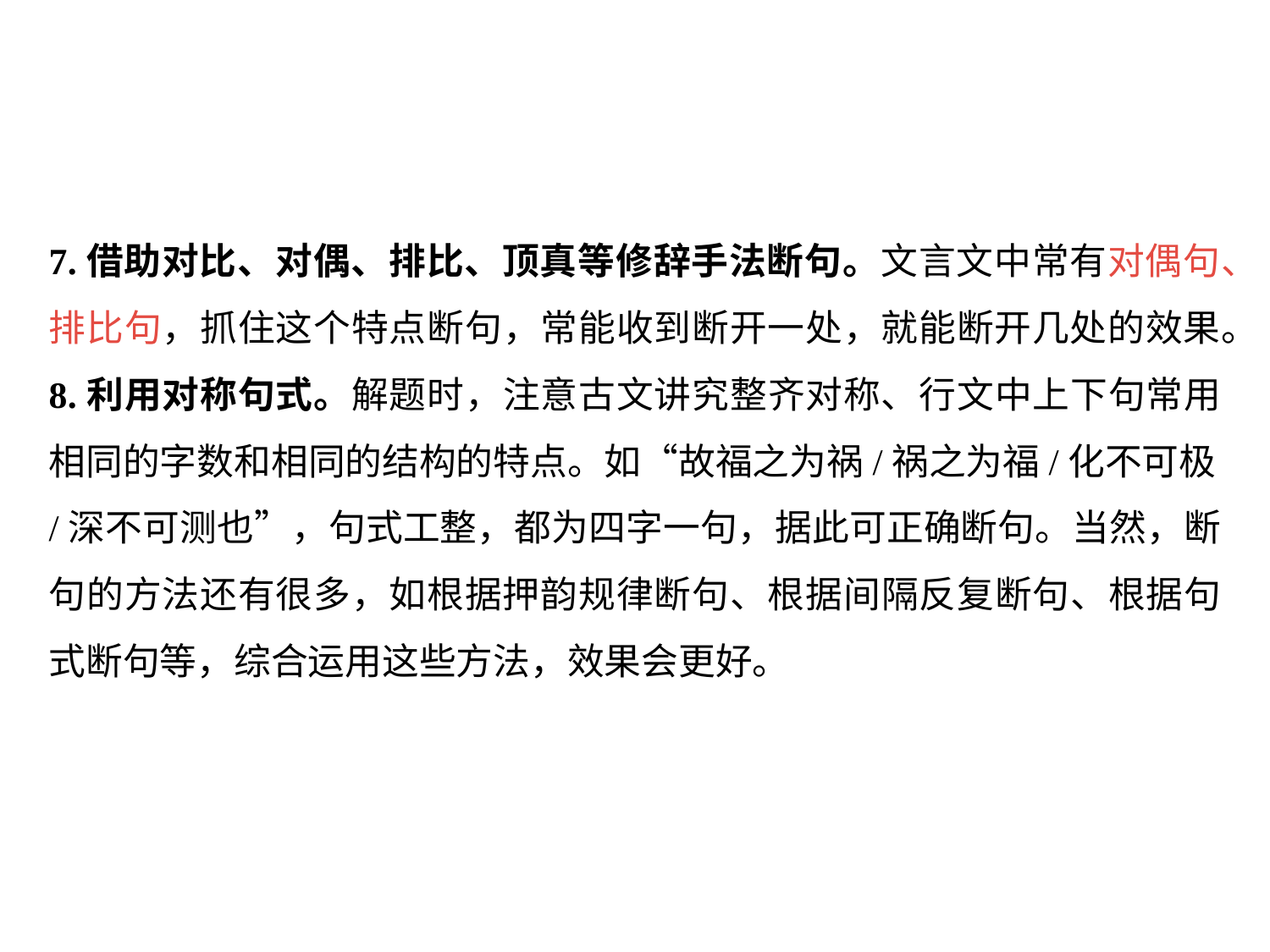

7.借助对比、对偶、排比、顶真等修辞手法断句。文言文中常有对偶句、排比句，抓住这个特点断句，常能收到断开一处，就能断开几处的效果。
8.利用对称句式。解题时，注意古文讲究整齐对称、行文中上下句常用相同的字数和相同的结构的特点。如“故福之为祸/祸之为福/化不可极/深不可测也”，句式工整，都为四字一句，据此可正确断句。当然，断句的方法还有很多，如根据押韵规律断句、根据间隔反复断句、根据句式断句等，综合运用这些方法，效果会更好。